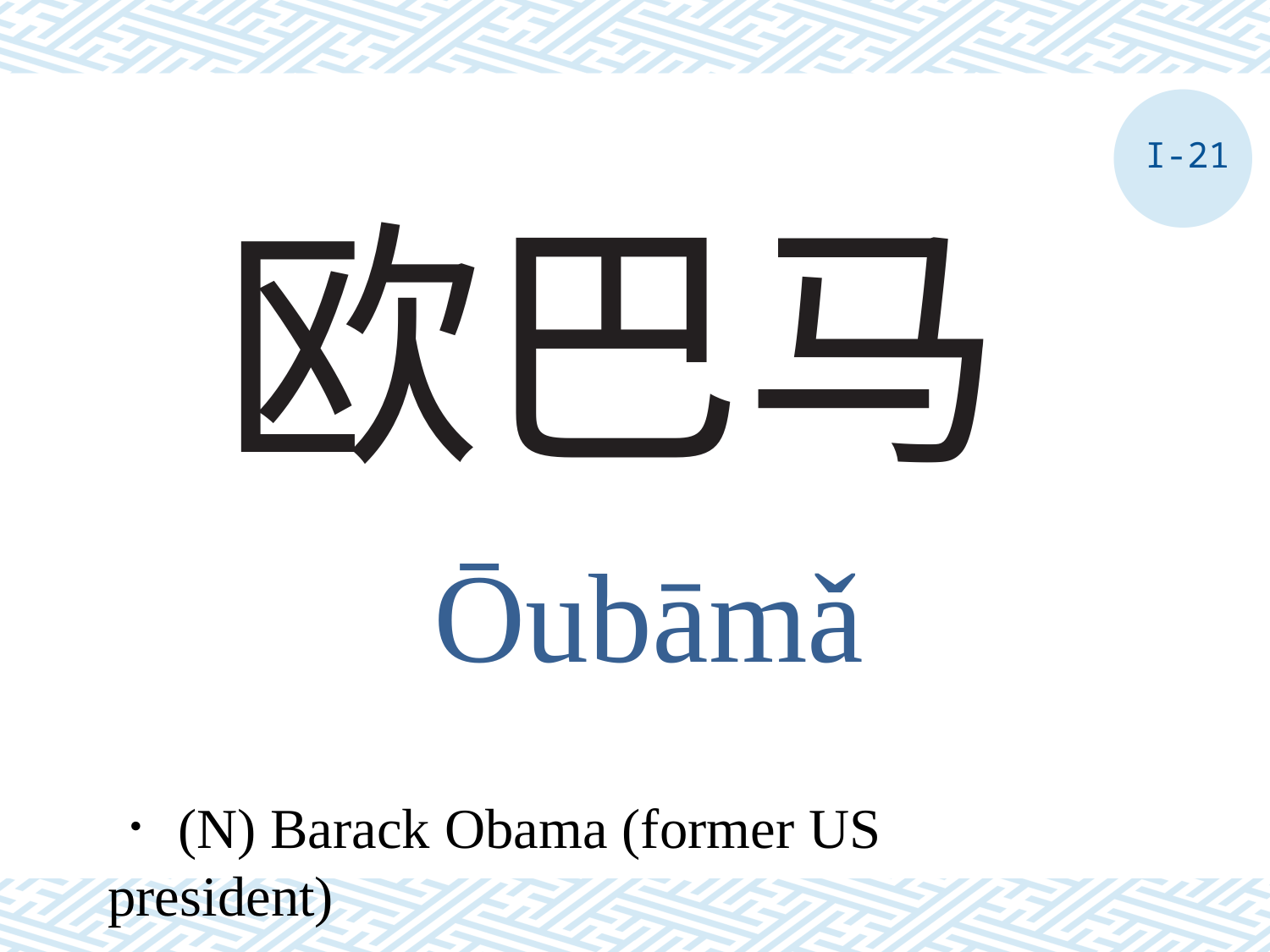

I-21

# 欧巴马
ōubāmǎ
．(N) Barack Obama (former US president)